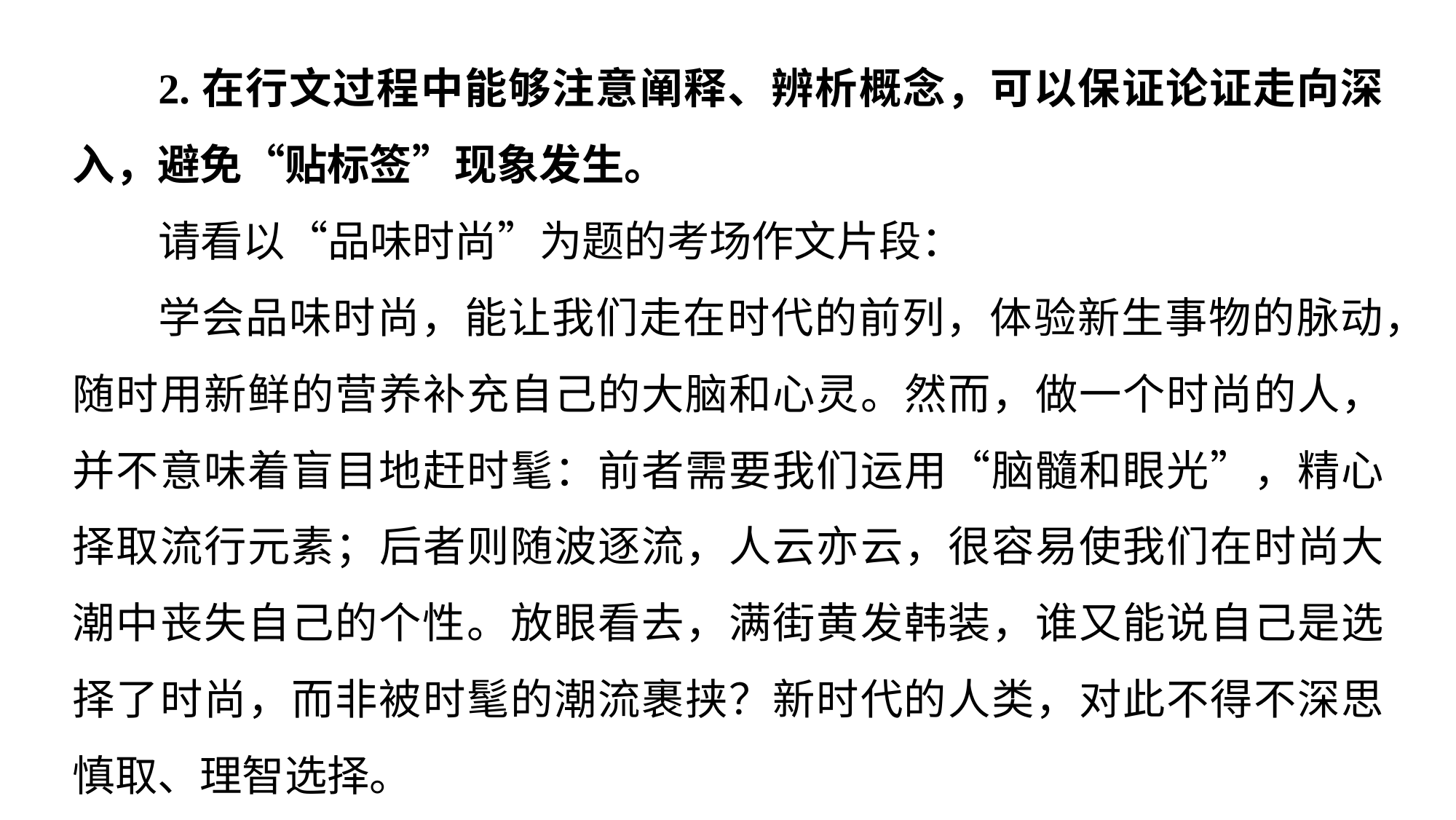

2.在行文过程中能够注意阐释、辨析概念，可以保证论证走向深入，避免“贴标签”现象发生。
请看以“品味时尚”为题的考场作文片段：
学会品味时尚，能让我们走在时代的前列，体验新生事物的脉动，随时用新鲜的营养补充自己的大脑和心灵。然而，做一个时尚的人，并不意味着盲目地赶时髦：前者需要我们运用“脑髓和眼光”，精心择取流行元素；后者则随波逐流，人云亦云，很容易使我们在时尚大潮中丧失自己的个性。放眼看去，满街黄发韩装，谁又能说自己是选择了时尚，而非被时髦的潮流裹挟？新时代的人类，对此不得不深思慎取、理智选择。